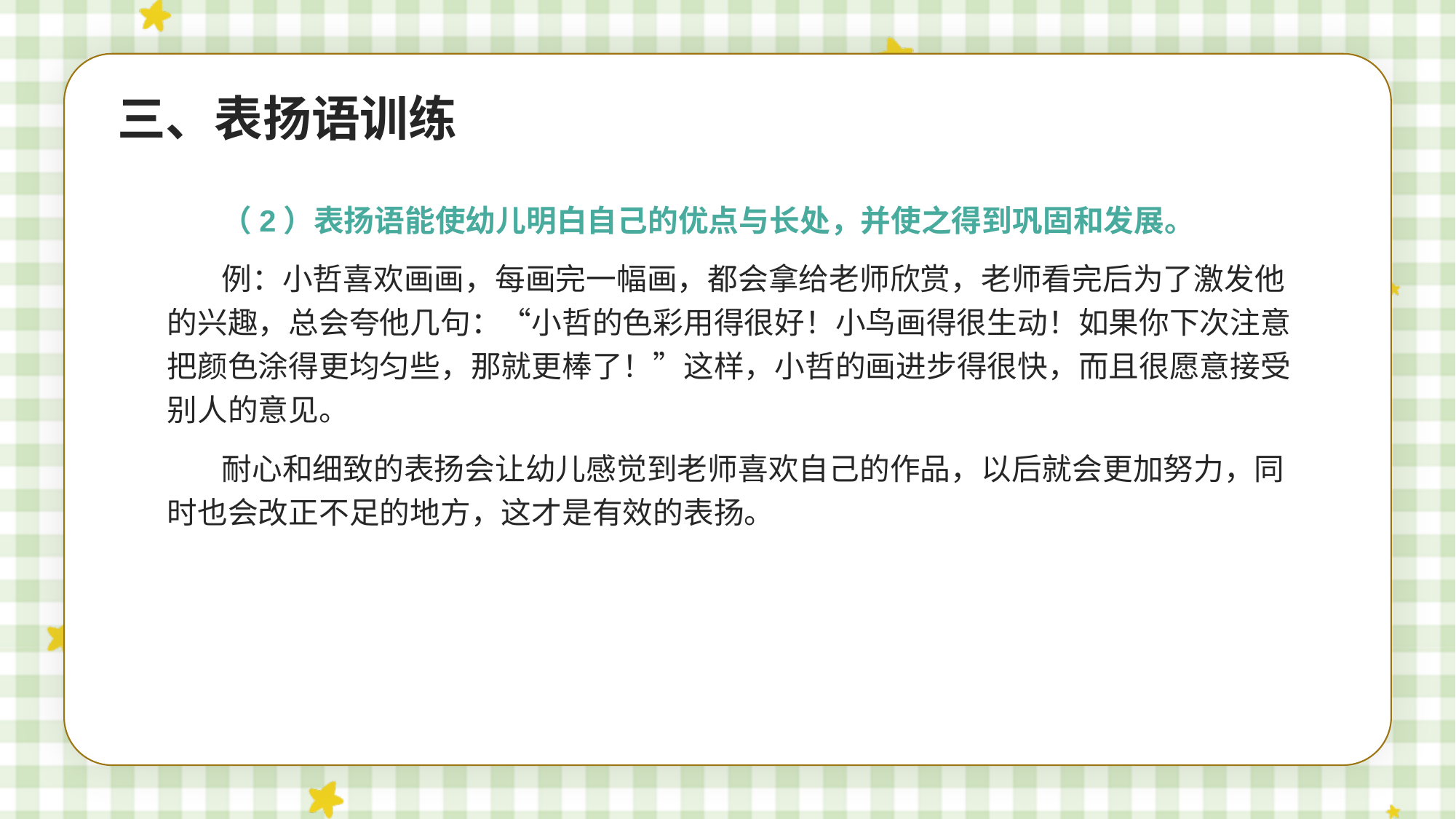

三、表扬语训练
（2）表扬语能使幼儿明白自己的优点与长处，并使之得到巩固和发展。
例：小哲喜欢画画，每画完一幅画，都会拿给老师欣赏，老师看完后为了激发他的兴趣，总会夸他几句：“小哲的色彩用得很好！小鸟画得很生动！如果你下次注意把颜色涂得更均匀些，那就更棒了！”这样，小哲的画进步得很快，而且很愿意接受别人的意见。
耐心和细致的表扬会让幼儿感觉到老师喜欢自己的作品，以后就会更加努力，同时也会改正不足的地方，这才是有效的表扬。